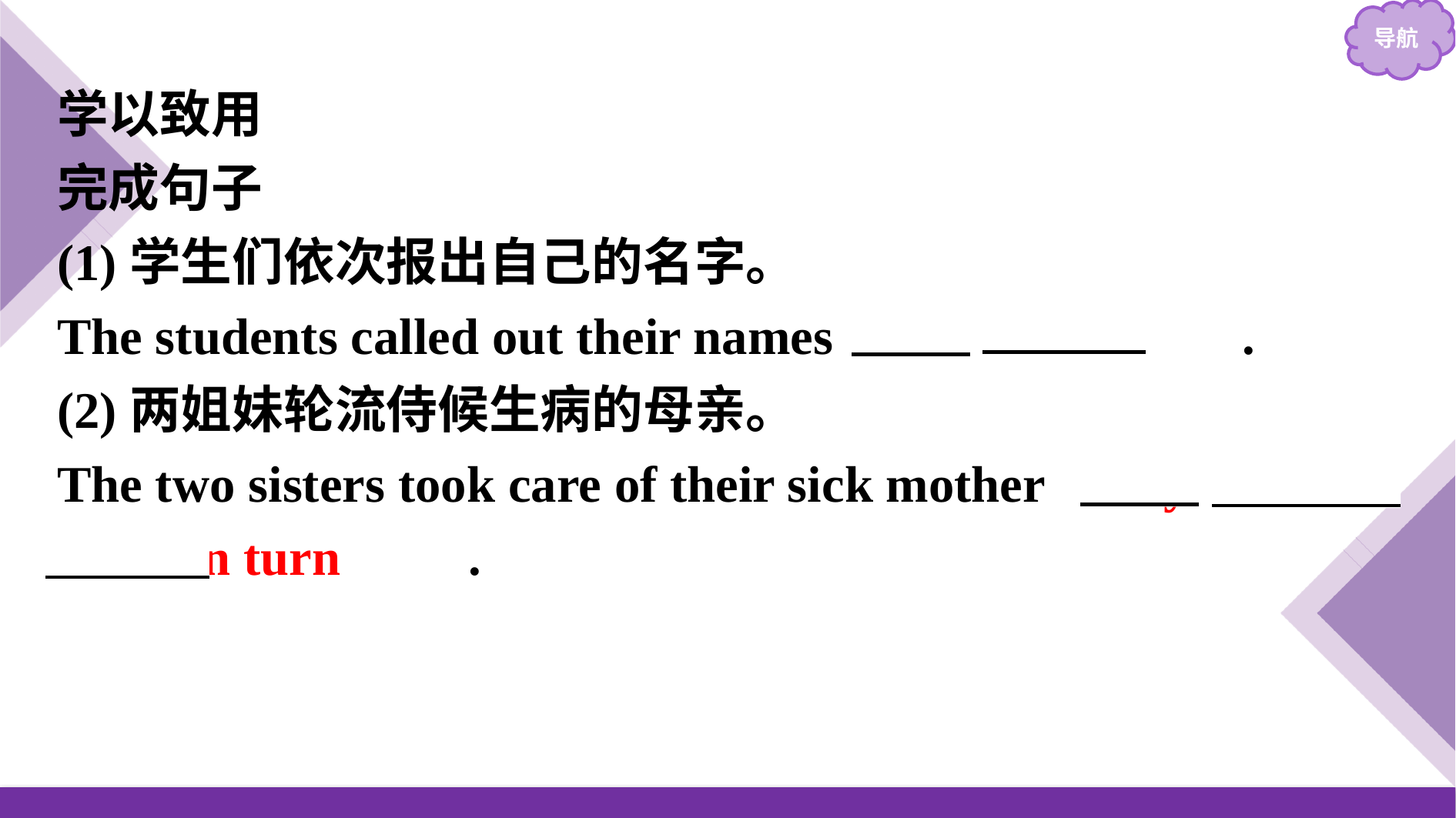

学以致用
完成句子
(1)学生们依次报出自己的名字。
The students called out their names 　in    turn　　.
(2)两姐妹轮流侍候生病的母亲。
The two sisters took care of their sick mother 　by    turns/in turn　　.